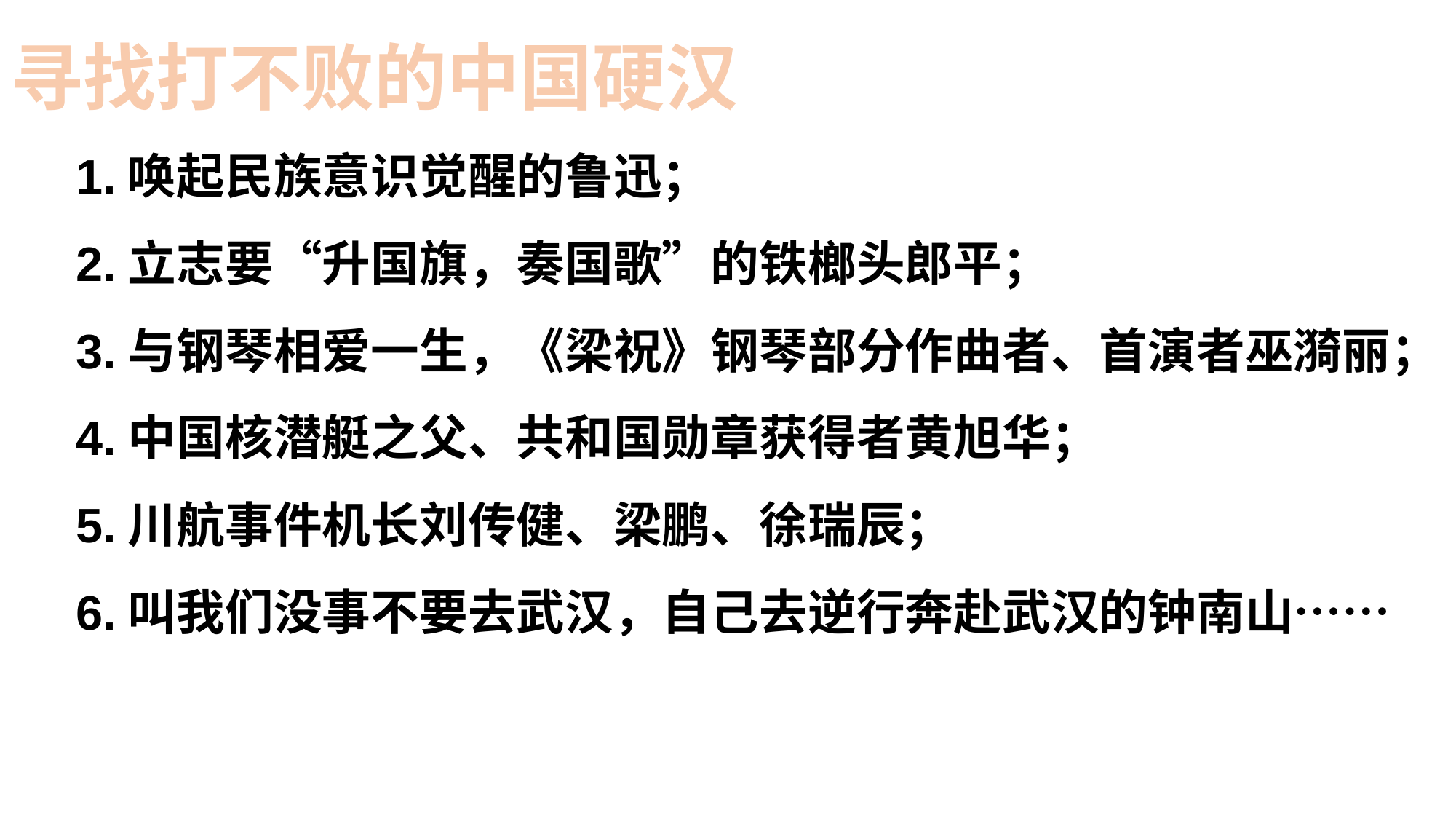

寻找打不败的中国硬汉
1.唤起民族意识觉醒的鲁迅；
2.立志要“升国旗，奏国歌”的铁榔头郎平；
3.与钢琴相爱一生，《梁祝》钢琴部分作曲者、首演者巫漪丽；
4.中国核潜艇之父、共和国勋章获得者黄旭华；
5.川航事件机长刘传健、梁鹏、徐瑞辰；
6.叫我们没事不要去武汉，自己去逆行奔赴武汉的钟南山……